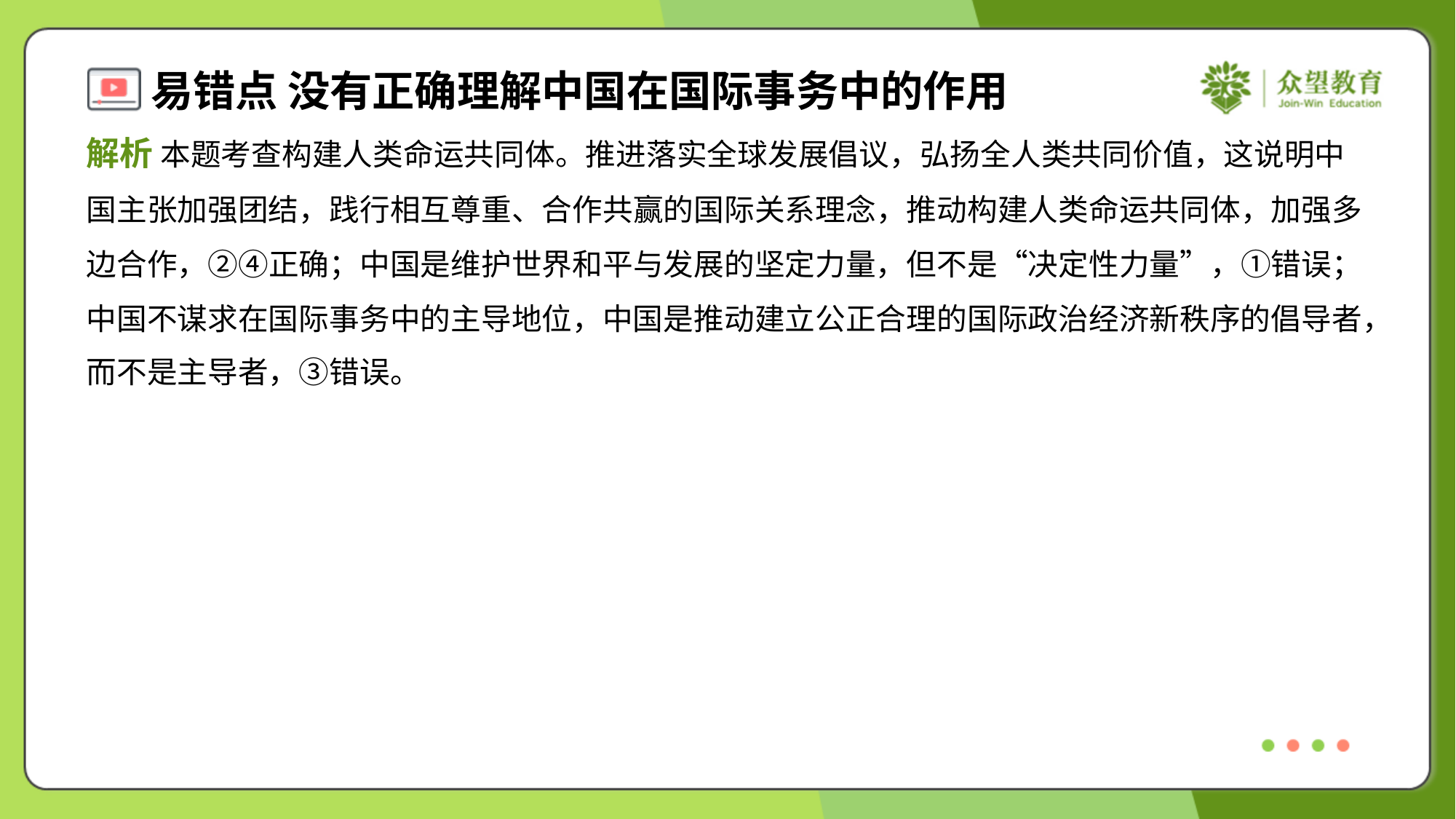

解析 本题考查构建人类命运共同体。推进落实全球发展倡议，弘扬全人类共同价值，这说明中
国主张加强团结，践行相互尊重、合作共赢的国际关系理念，推动构建人类命运共同体，加强多
边合作，②④正确；中国是维护世界和平与发展的坚定力量，但不是“决定性力量”，①错误；
中国不谋求在国际事务中的主导地位，中国是推动建立公正合理的国际政治经济新秩序的倡导者，
而不是主导者，③错误。